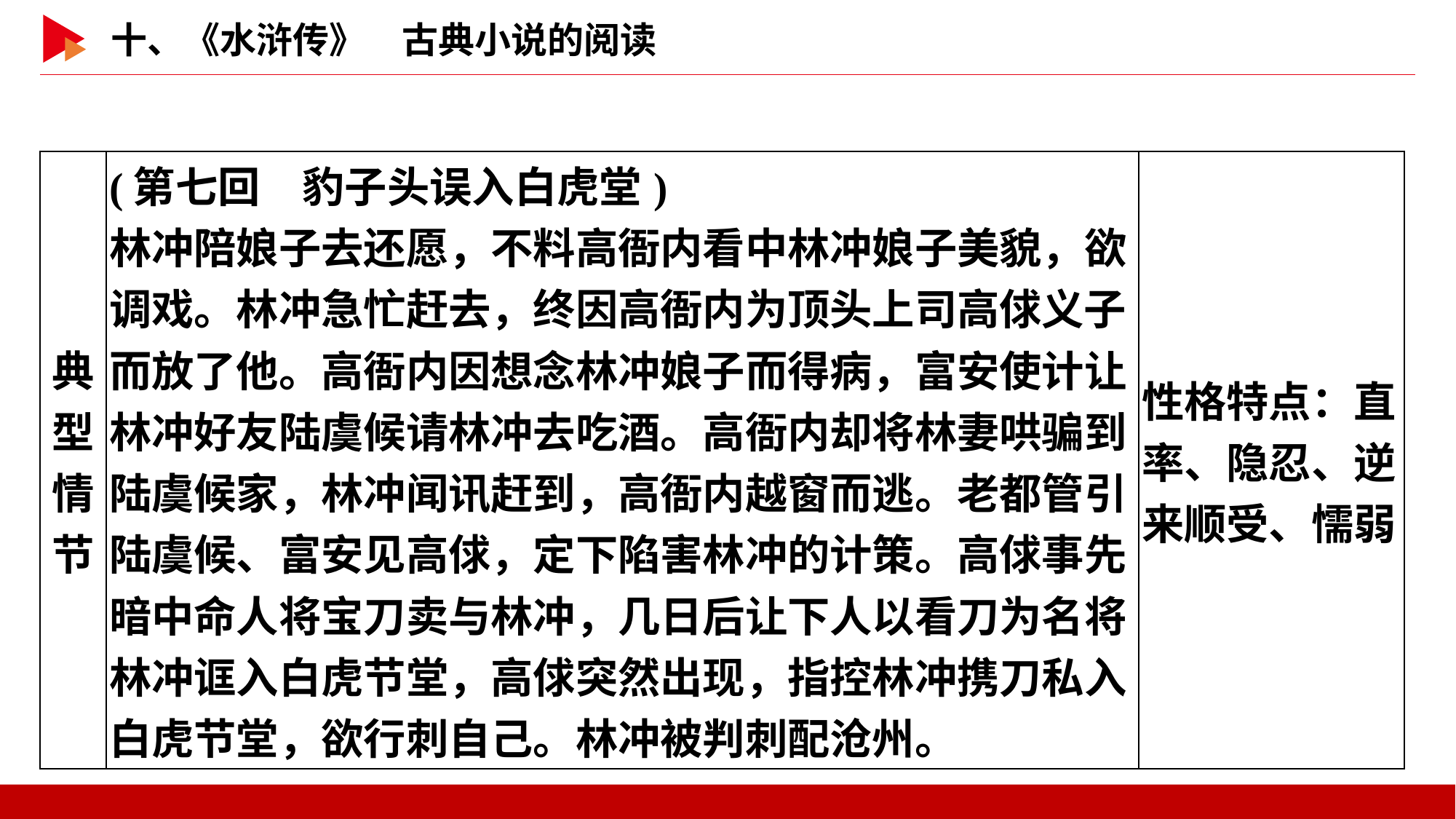

| 典型 情节 | (第七回　豹子头误入白虎堂) 林冲陪娘子去还愿，不料高衙内看中林冲娘子美貌，欲调戏。林冲急忙赶去，终因高衙内为顶头上司高俅义子而放了他。高衙内因想念林冲娘子而得病，富安使计让林冲好友陆虞候请林冲去吃酒。高衙内却将林妻哄骗到陆虞候家，林冲闻讯赶到，高衙内越窗而逃。老都管引陆虞候、富安见高俅，定下陷害林冲的计策。高俅事先暗中命人将宝刀卖与林冲，几日后让下人以看刀为名将林冲诓入白虎节堂，高俅突然出现，指控林冲携刀私入白虎节堂，欲行刺自己。林冲被判刺配沧州。 | 性格特点：直率、隐忍、逆来顺受、懦弱 |
| --- | --- | --- |